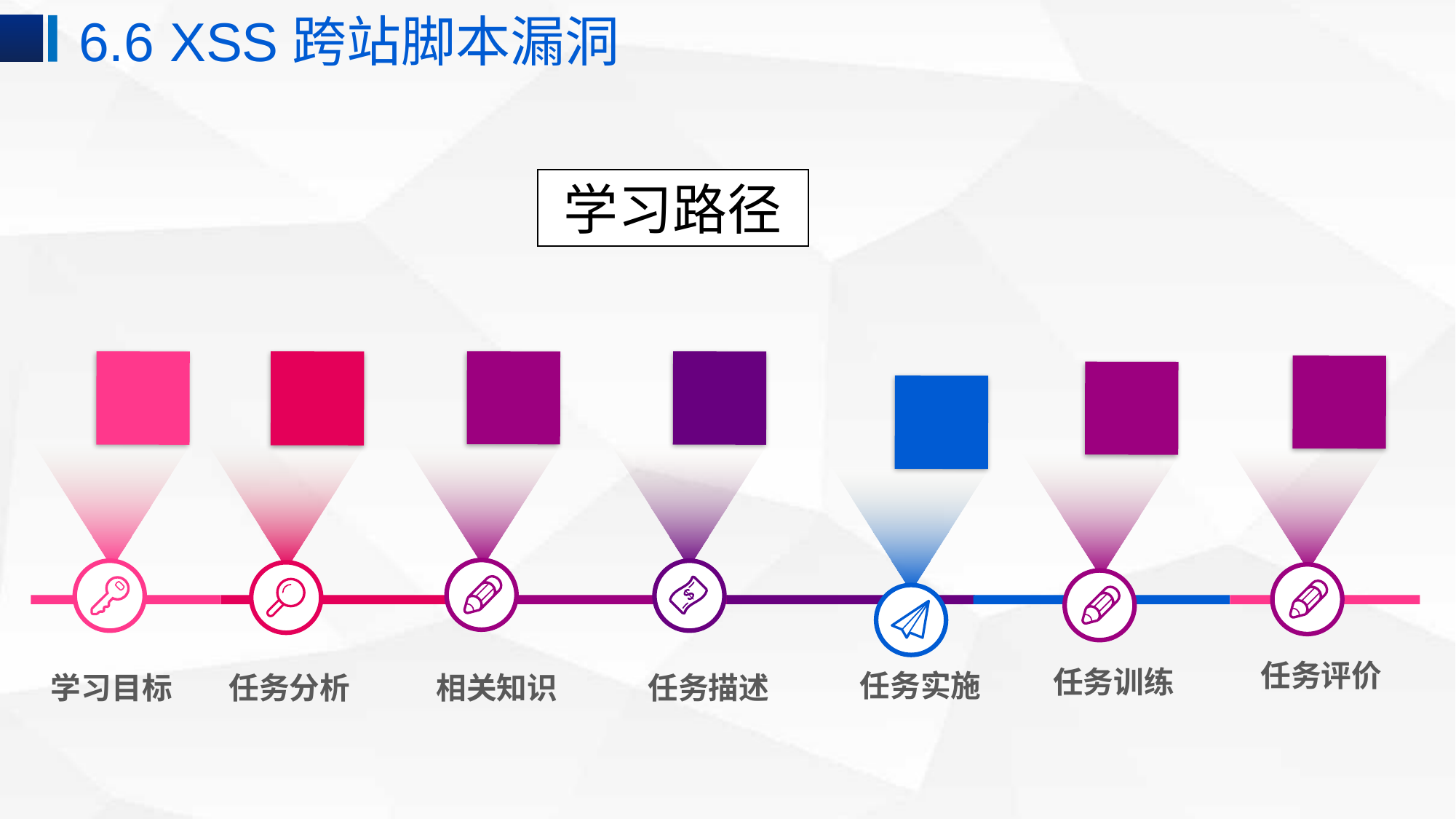

6.6 XSS跨站脚本漏洞

学习路径

任务训练
任务实施
学习目标
任务分析
相关知识
任务描述

任务评价